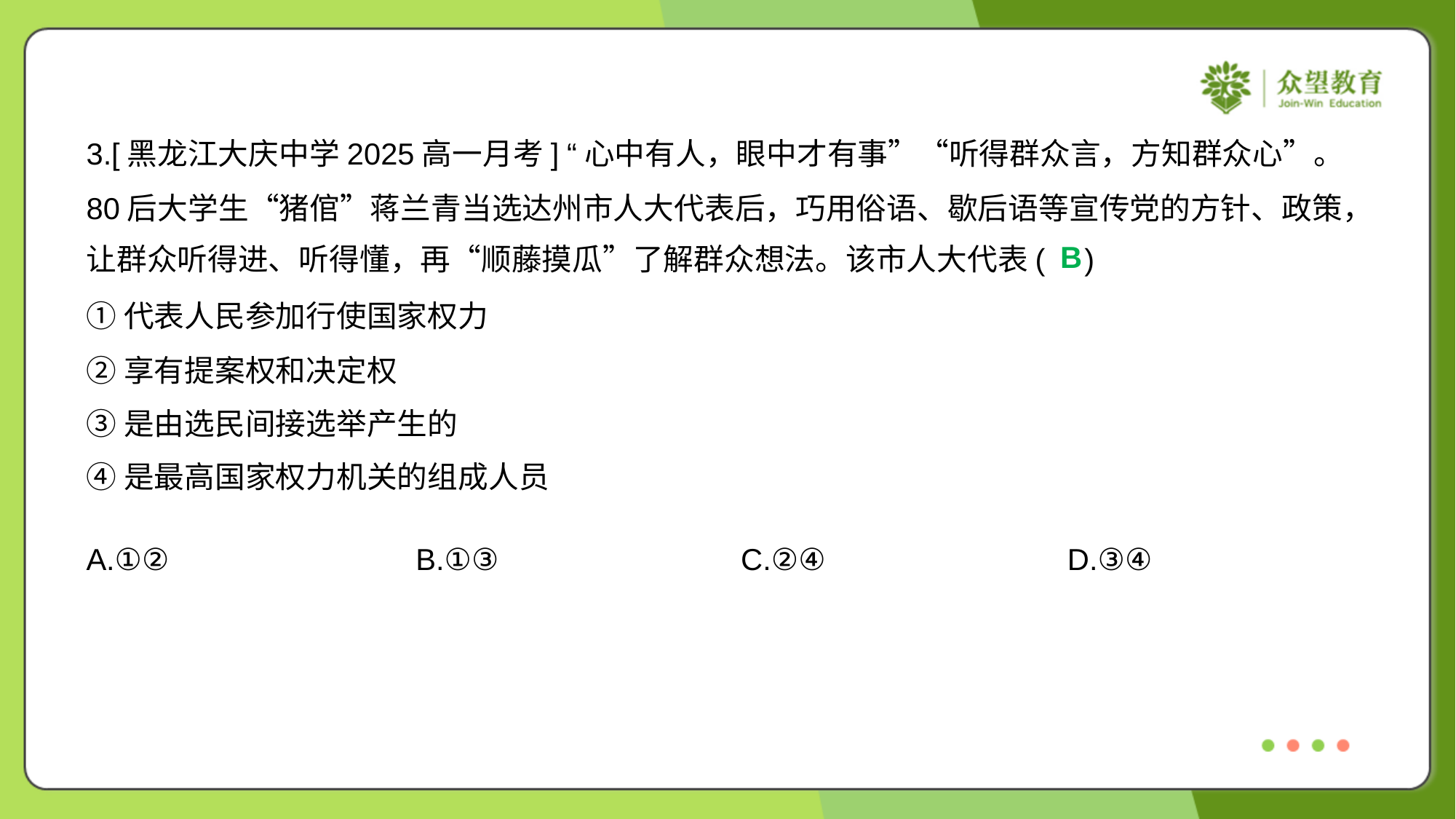

3.[黑龙江大庆中学2025高一月考] “心中有人，眼中才有事”“听得群众言，方知群众心”。
80后大学生“猪倌”蒋兰青当选达州市人大代表后，巧用俗语、歇后语等宣传党的方针、政策，
让群众听得进、听得懂，再“顺藤摸瓜”了解群众想法。该市人大代表(     )
B
①代表人民参加行使国家权力
②享有提案权和决定权
③是由选民间接选举产生的
④是最高国家权力机关的组成人员
A.①②	B.①③	C.②④	D.③④